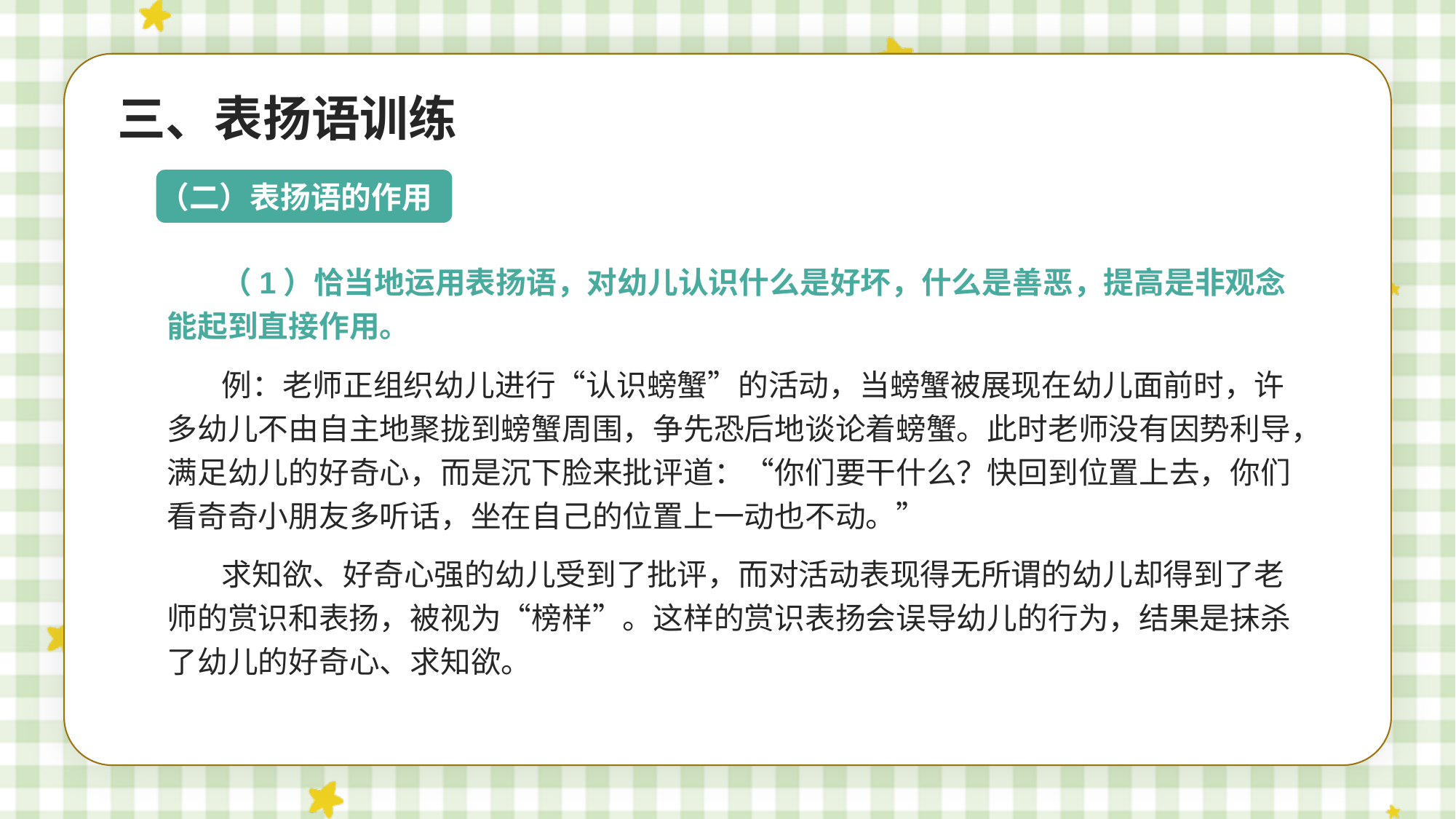

三、表扬语训练
（二）表扬语的作用
（1）恰当地运用表扬语，对幼儿认识什么是好坏，什么是善恶，提高是非观念能起到直接作用。
例：老师正组织幼儿进行“认识螃蟹”的活动，当螃蟹被展现在幼儿面前时，许多幼儿不由自主地聚拢到螃蟹周围，争先恐后地谈论着螃蟹。此时老师没有因势利导，满足幼儿的好奇心，而是沉下脸来批评道：“你们要干什么？快回到位置上去，你们看奇奇小朋友多听话，坐在自己的位置上一动也不动。”
求知欲、好奇心强的幼儿受到了批评，而对活动表现得无所谓的幼儿却得到了老师的赏识和表扬，被视为“榜样”。这样的赏识表扬会误导幼儿的行为，结果是抹杀了幼儿的好奇心、求知欲。